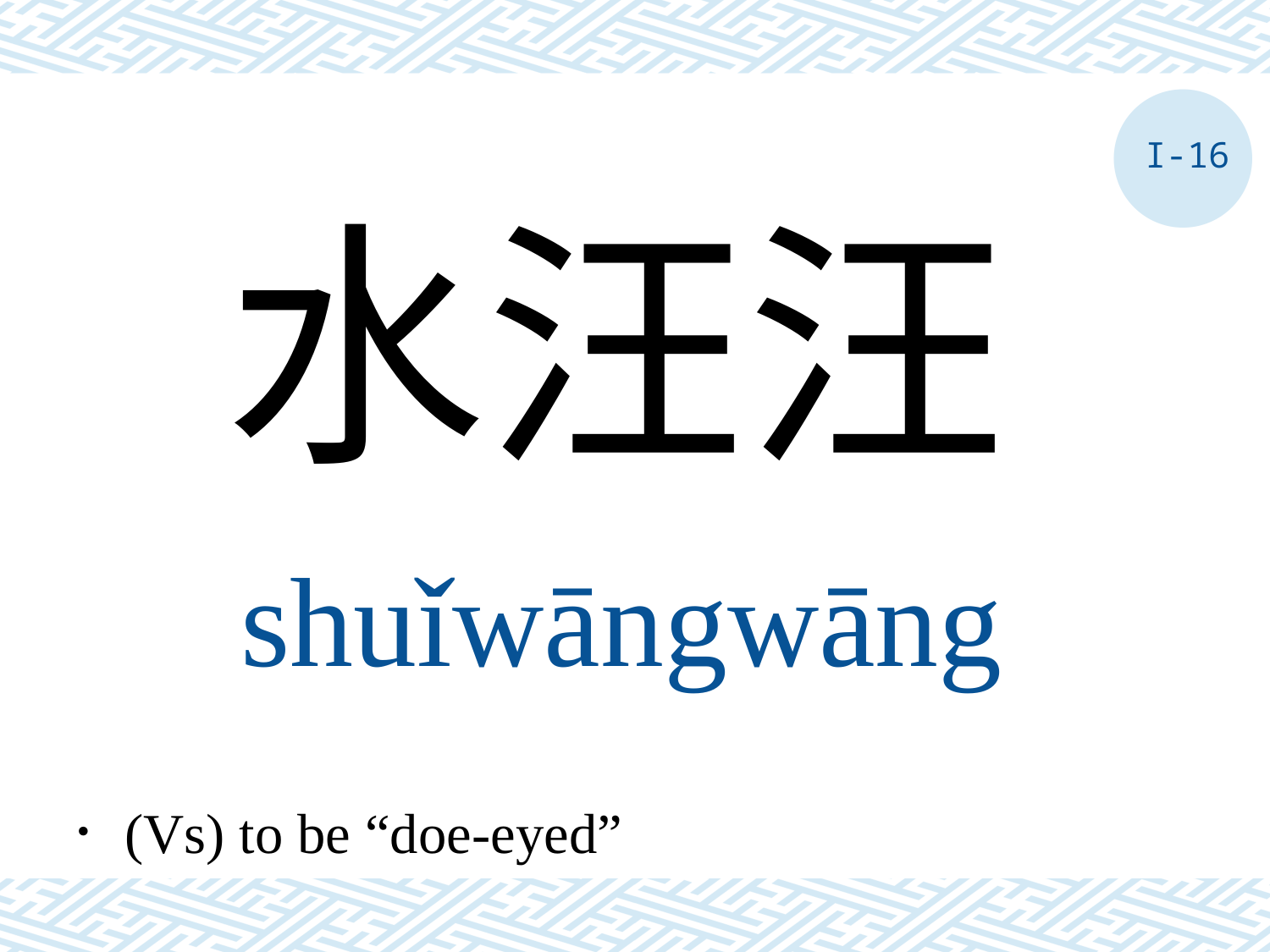

I-16

水汪汪
shuǐwāngwāng
．(Vs) to be “doe-eyed”